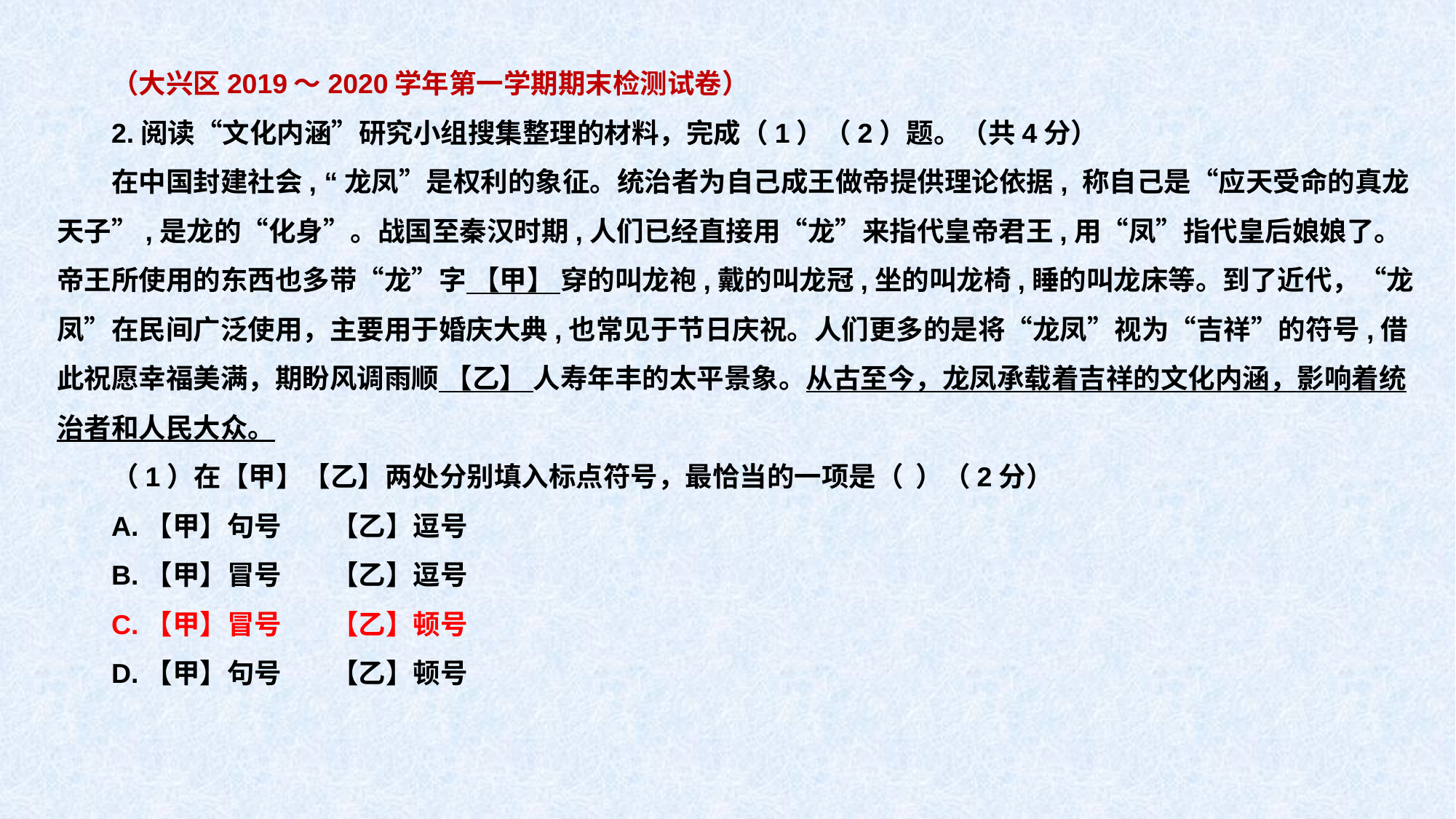

（大兴区2019～2020学年第一学期期末检测试卷）
2.阅读“文化内涵”研究小组搜集整理的材料，完成（1）（2）题。（共4分）
在中国封建社会, “龙凤”是权利的象征。统治者为自己成王做帝提供理论依据, 称自己是“应天受命的真龙天子”,是龙的“化身”。战国至秦汉时期,人们已经直接用“龙”来指代皇帝君王,用“凤”指代皇后娘娘了。帝王所使用的东西也多带“龙”字 【甲】 穿的叫龙袍,戴的叫龙冠,坐的叫龙椅,睡的叫龙床等。到了近代，“龙凤”在民间广泛使用，主要用于婚庆大典,也常见于节日庆祝。人们更多的是将“龙凤”视为“吉祥”的符号,借此祝愿幸福美满，期盼风调雨顺 【乙】 人寿年丰的太平景象。从古至今，龙凤承载着吉祥的文化内涵，影响着统治者和人民大众。
（1）在【甲】【乙】两处分别填入标点符号，最恰当的一项是（  ）（2分）
A.【甲】句号        【乙】逗号
B.【甲】冒号        【乙】逗号
C.【甲】冒号        【乙】顿号
D.【甲】句号        【乙】顿号